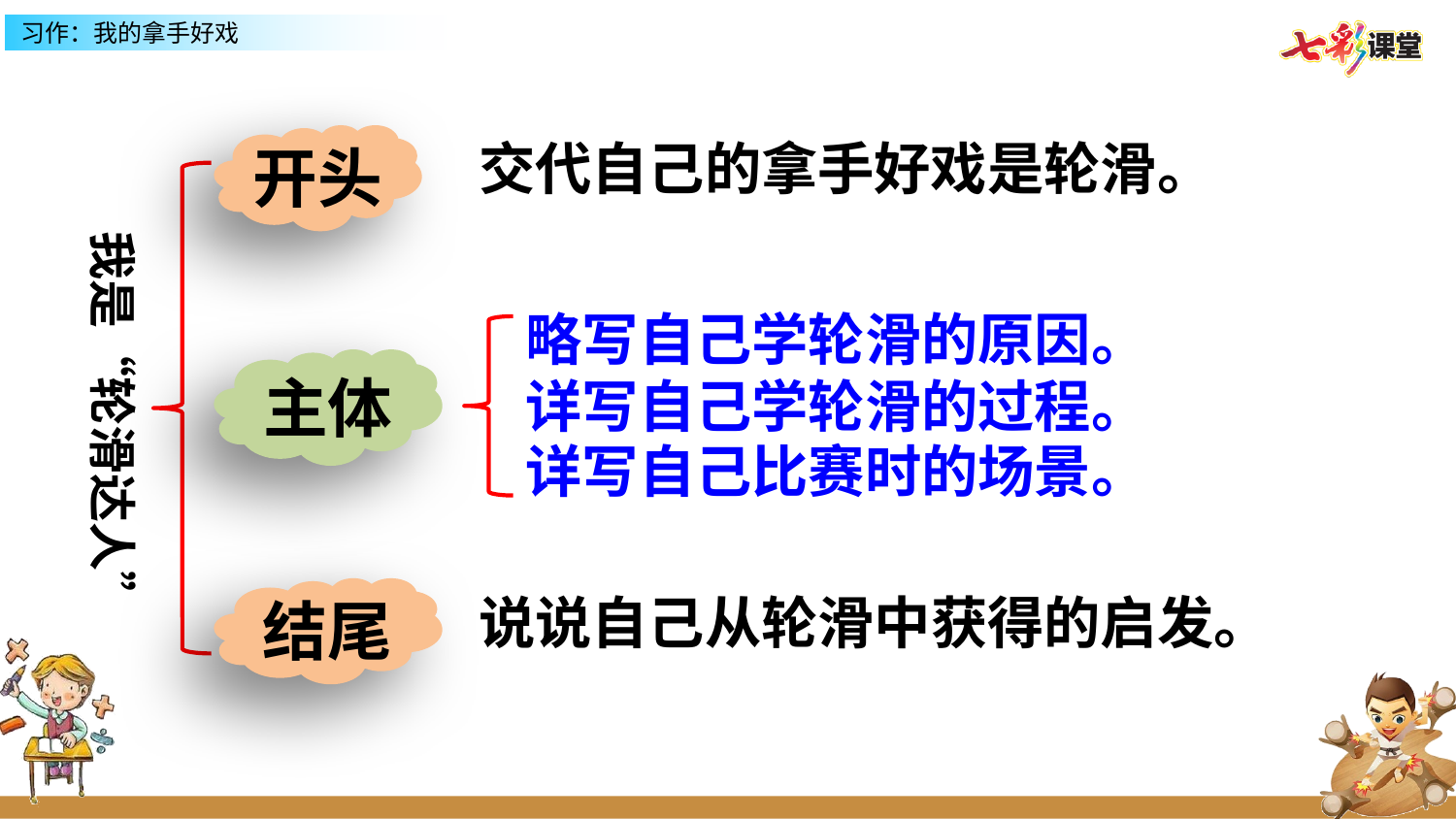

开头
交代自己的拿手好戏是轮滑。

我是“轮滑达人”
略写自己学轮滑的原因。

主体
详写自己学轮滑的过程。
详写自己比赛时的场景。

结尾
说说自己从轮滑中获得的启发。